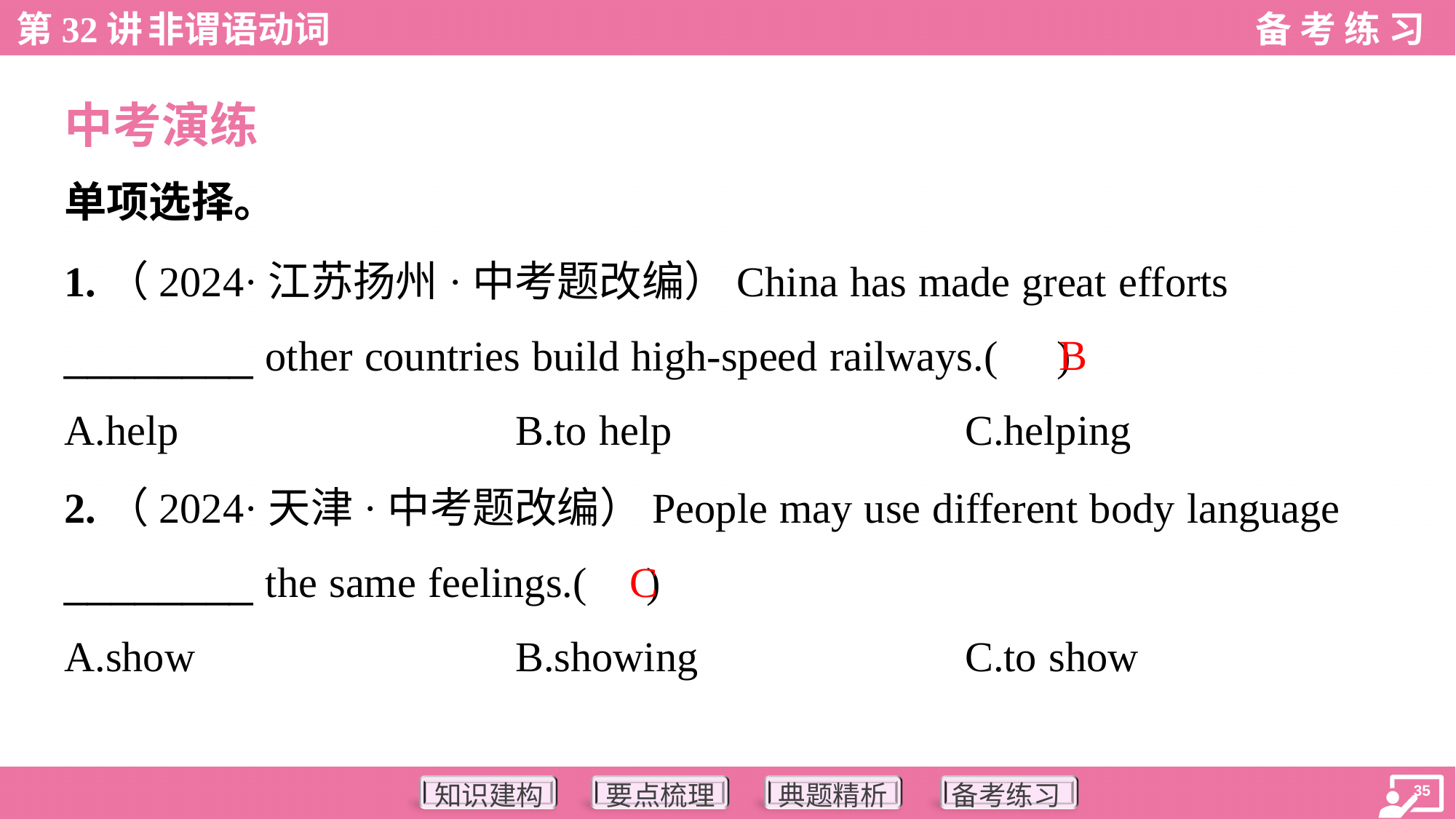

中考演练
单项选择。
1.（2024·江苏扬州·中考题改编）China has made great efforts
________ other countries build high-speed railways.(     )
B
A.help	B.to help	C.helping
2.（2024·天津·中考题改编）People may use different body language
________ the same feelings.(     )
C
A.show	B.showing	C.to show